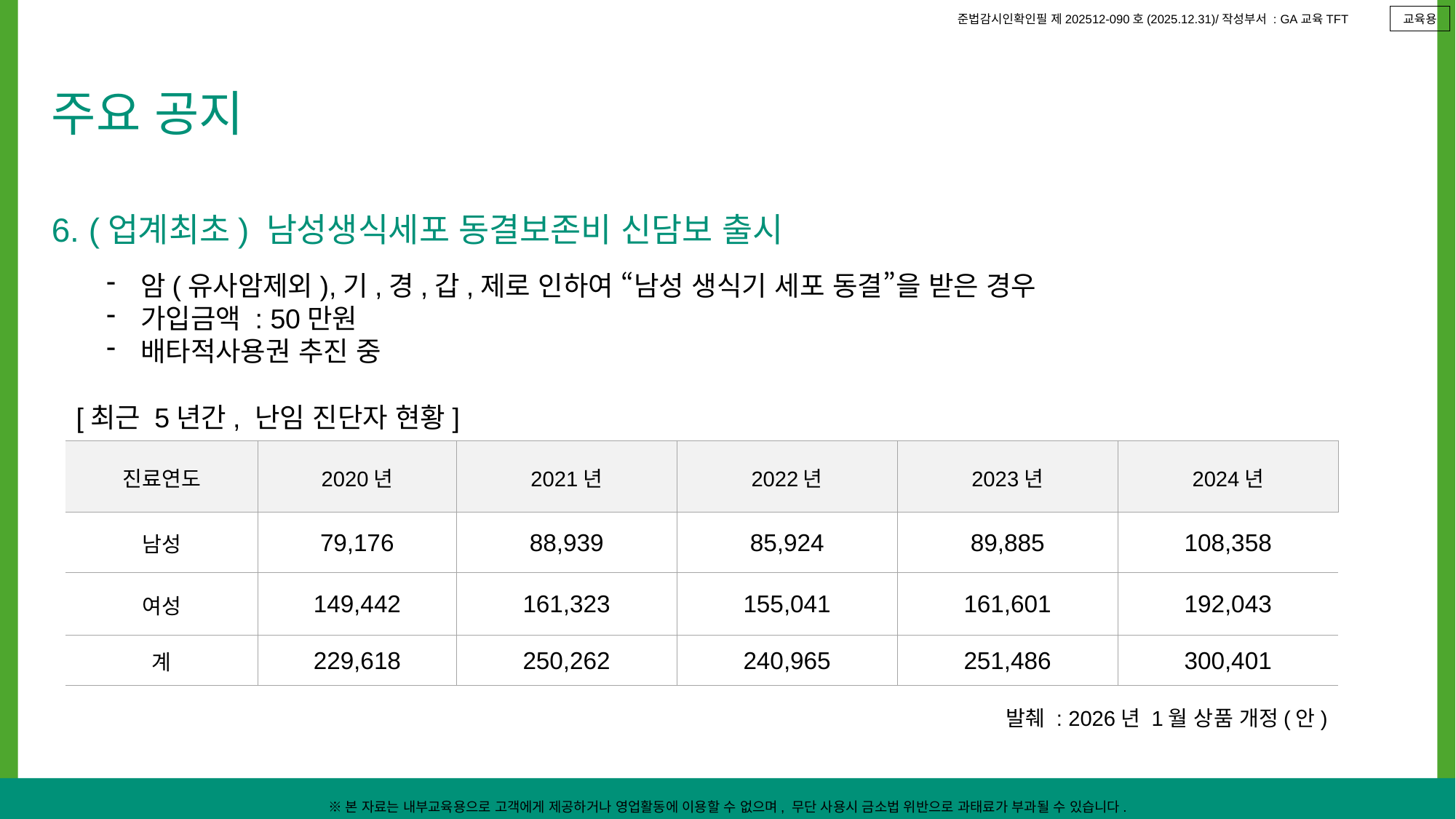

교육용
주요 공지
6. (업계최초) 남성생식세포 동결보존비 신담보 출시
암(유사암제외),기,경,갑,제로 인하여 “남성 생식기 세포 동결”을 받은 경우
가입금액 : 50만원
배타적사용권 추진 중
[최근 5년간, 난임 진단자 현황]
| 진료연도 | 2020년 | 2021년 | 2022년 | 2023년 | 2024년 |
| --- | --- | --- | --- | --- | --- |
| 남성 | 79,176 | 88,939 | 85,924 | 89,885 | 108,358 |
| 여성 | 149,442 | 161,323 | 155,041 | 161,601 | 192,043 |
| 계 | 229,618 | 250,262 | 240,965 | 251,486 | 300,401 |
발췌 : 2026년 1월 상품 개정(안)

※본 자료는 내부교육용으로 고객에게 제공하거나 영업활동에 이용할 수 없으며, 무단 사용시 금소법 위반으로 과태료가 부과될 수 있습니다.